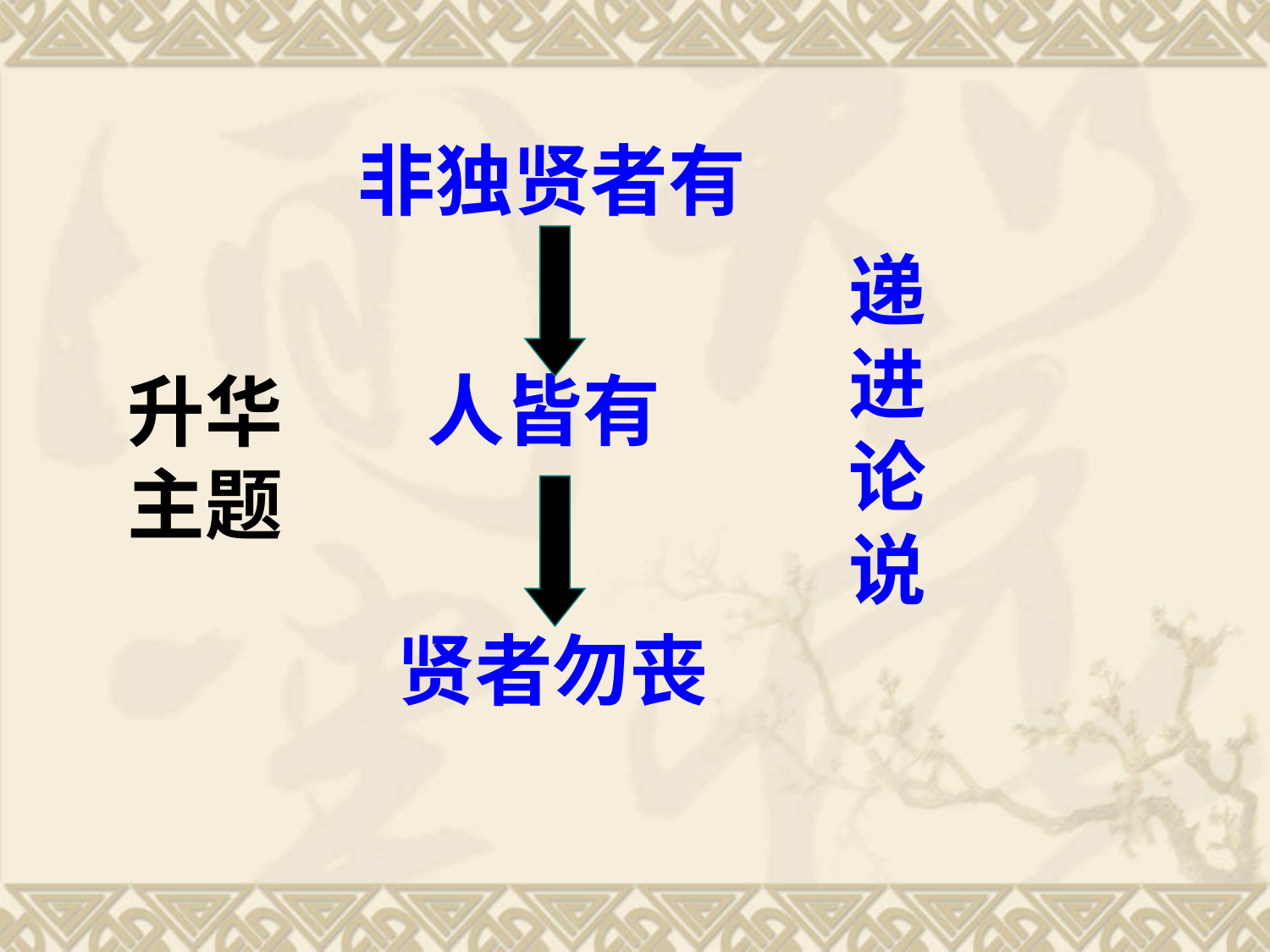

非独贤者有

递
进
论
说
人皆有
升华
主题

贤者勿丧